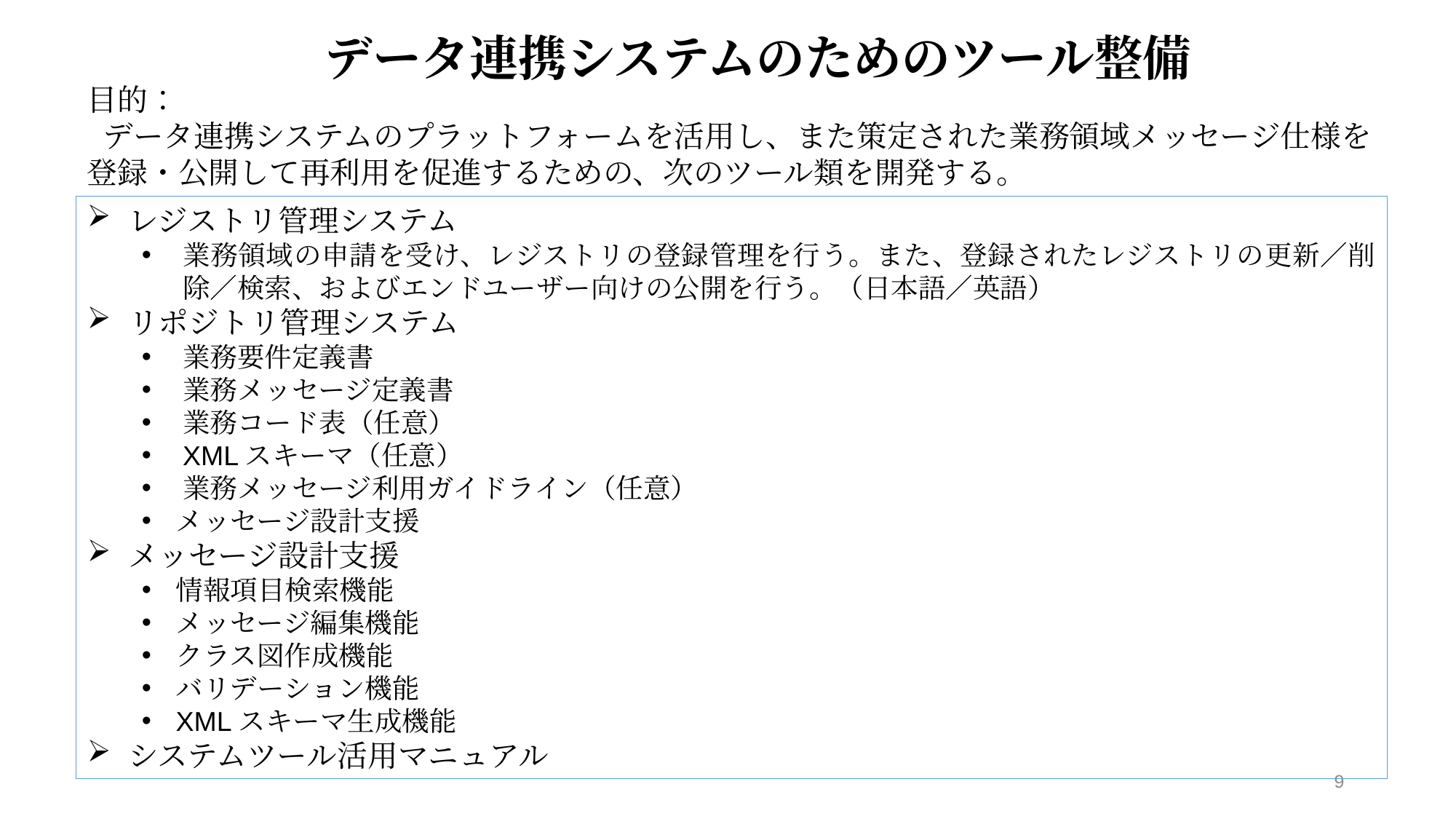

データ連携システムのためのツール整備
目的：
データ連携システムのプラットフォームを活用し、また策定された業務領域メッセージ仕様を登録・公開して再利用を促進するための、次のツール類を開発する。
レジストリ管理システム
業務領域の申請を受け、レジストリの登録管理を行う。また、登録されたレジストリの更新／削除／検索、およびエンドユーザー向けの公開を行う。（日本語／英語）
リポジトリ管理システム
業務要件定義書
業務メッセージ定義書
業務コード表（任意）
XMLスキーマ（任意）
業務メッセージ利用ガイドライン（任意）
メッセージ設計支援
メッセージ設計支援
情報項目検索機能
メッセージ編集機能
クラス図作成機能
バリデーション機能
XMLスキーマ生成機能
システムツール活用マニュアル
9